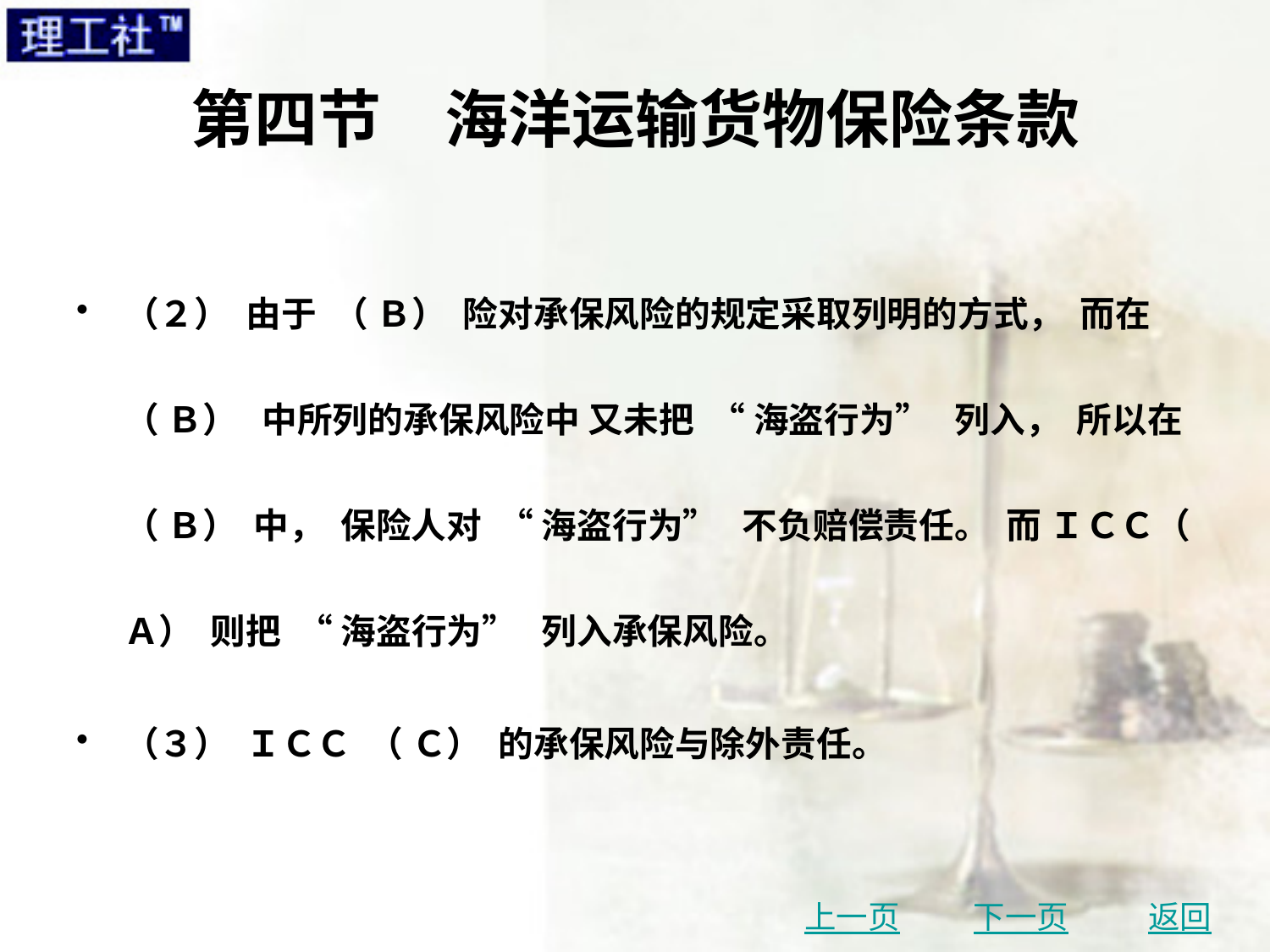

# 第四节　海洋运输货物保险条款
（２）  由于  （ Ｂ）  险对承保风险的规定采取列明的方式，  而在  （ Ｂ）   中所列的承保风险中 又未把  “ 海盗行为”   列入，  所以在  （ Ｂ）  中，  保险人对  “ 海盗行为”   不负赔偿责任。  而 ＩＣＣ（ Ａ）  则把  “ 海盗行为”   列入承保风险。
（３）  ＩＣＣ  （ Ｃ）  的承保风险与除外责任。

上一页
下一页
返回